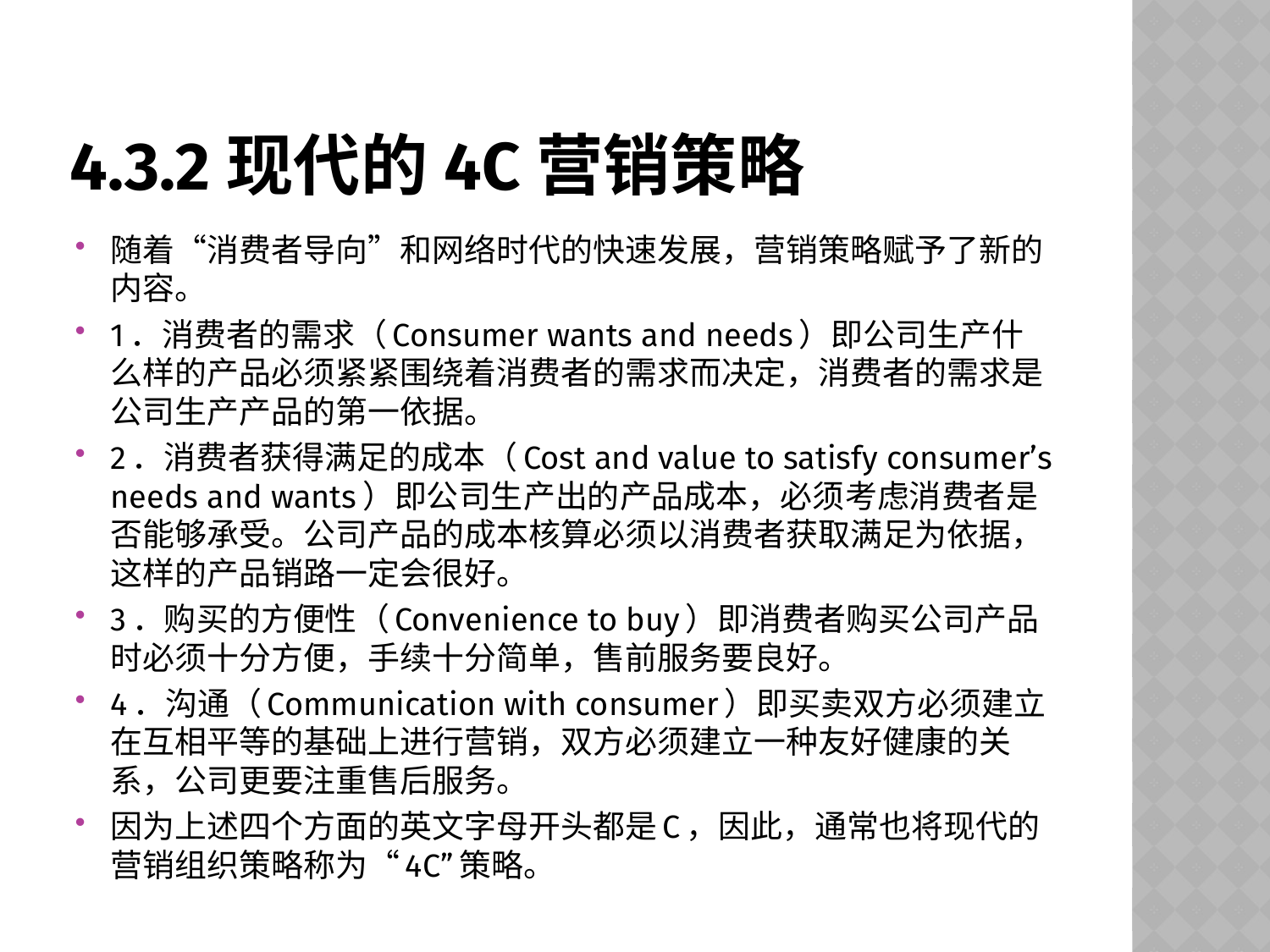

# 4.3.2现代的4C营销策略
随着“消费者导向”和网络时代的快速发展，营销策略赋予了新的内容。
1．消费者的需求（Consumer wants and needs）即公司生产什么样的产品必须紧紧围绕着消费者的需求而决定，消费者的需求是公司生产产品的第一依据。
2．消费者获得满足的成本（Cost and value to satisfy consumer’s needs and wants）即公司生产出的产品成本，必须考虑消费者是否能够承受。公司产品的成本核算必须以消费者获取满足为依据，这样的产品销路一定会很好。
3．购买的方便性（Convenience to buy）即消费者购买公司产品时必须十分方便，手续十分简单，售前服务要良好。
4．沟通（Communication with consumer）即买卖双方必须建立在互相平等的基础上进行营销，双方必须建立一种友好健康的关系，公司更要注重售后服务。
因为上述四个方面的英文字母开头都是C，因此，通常也将现代的营销组织策略称为“4C”策略。